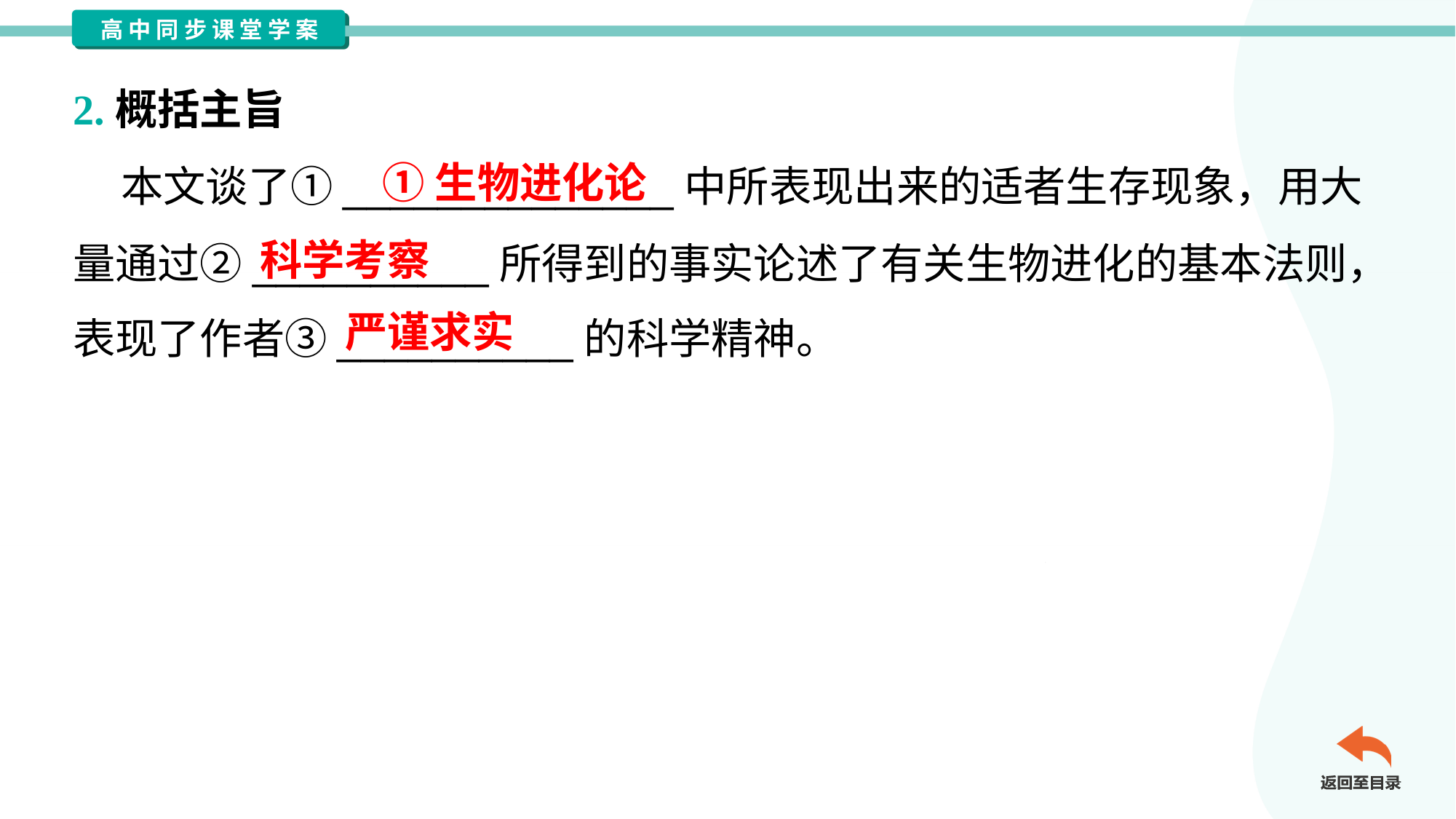

2.概括主旨
    本文谈了①______________中所表现出来的适者生存现象，用大
量通过②__________所得到的事实论述了有关生物进化的基本法则，
表现了作者③__________的科学精神。
①生物进化论
科学考察
严谨求实